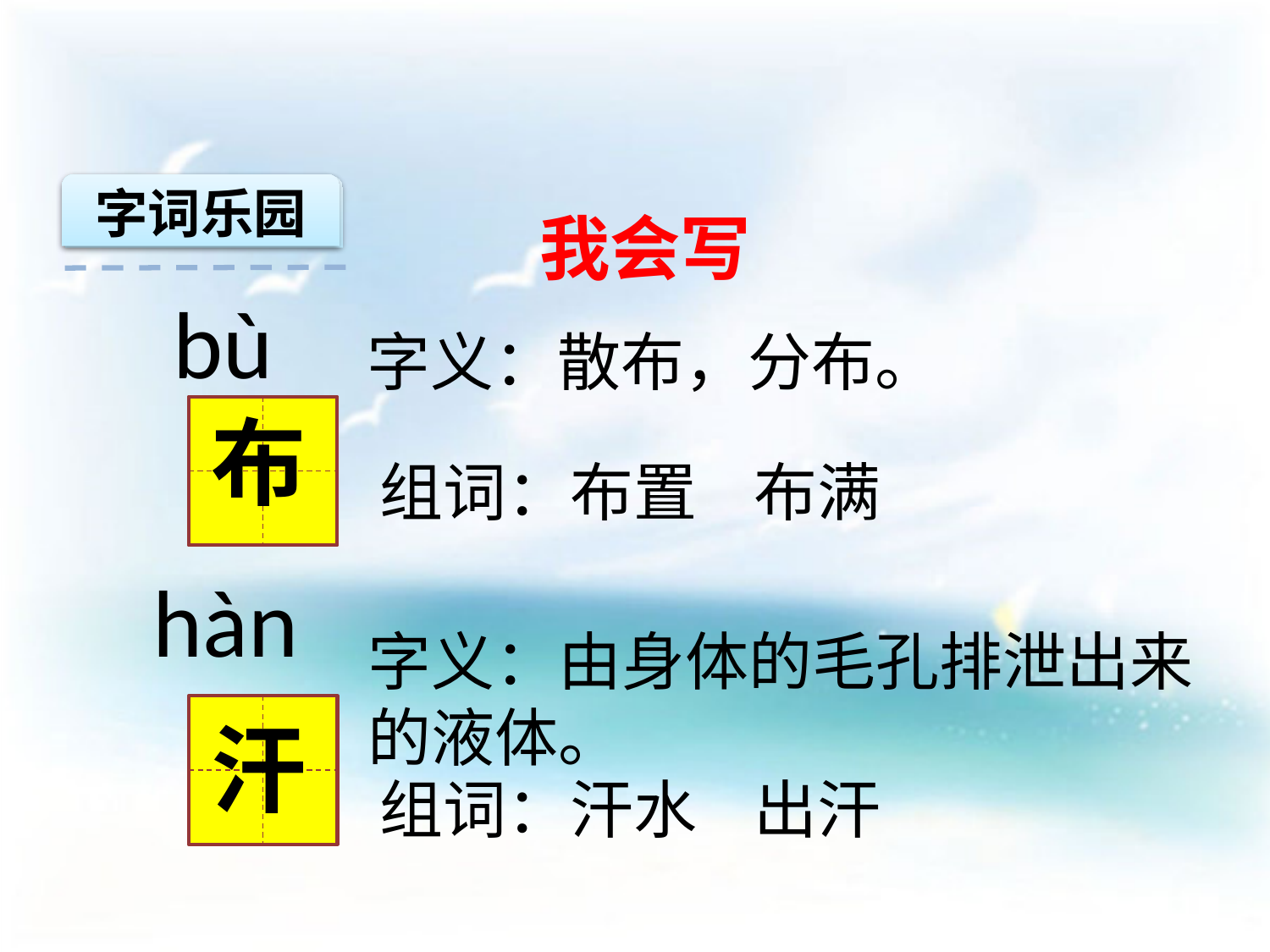

字词乐园

我会写
 bù
字义：散布，分布。

布
组词：布置    布满
 hàn
字义：由身体的毛孔排泄出来的液体。

汗
组词：汗水    出汗